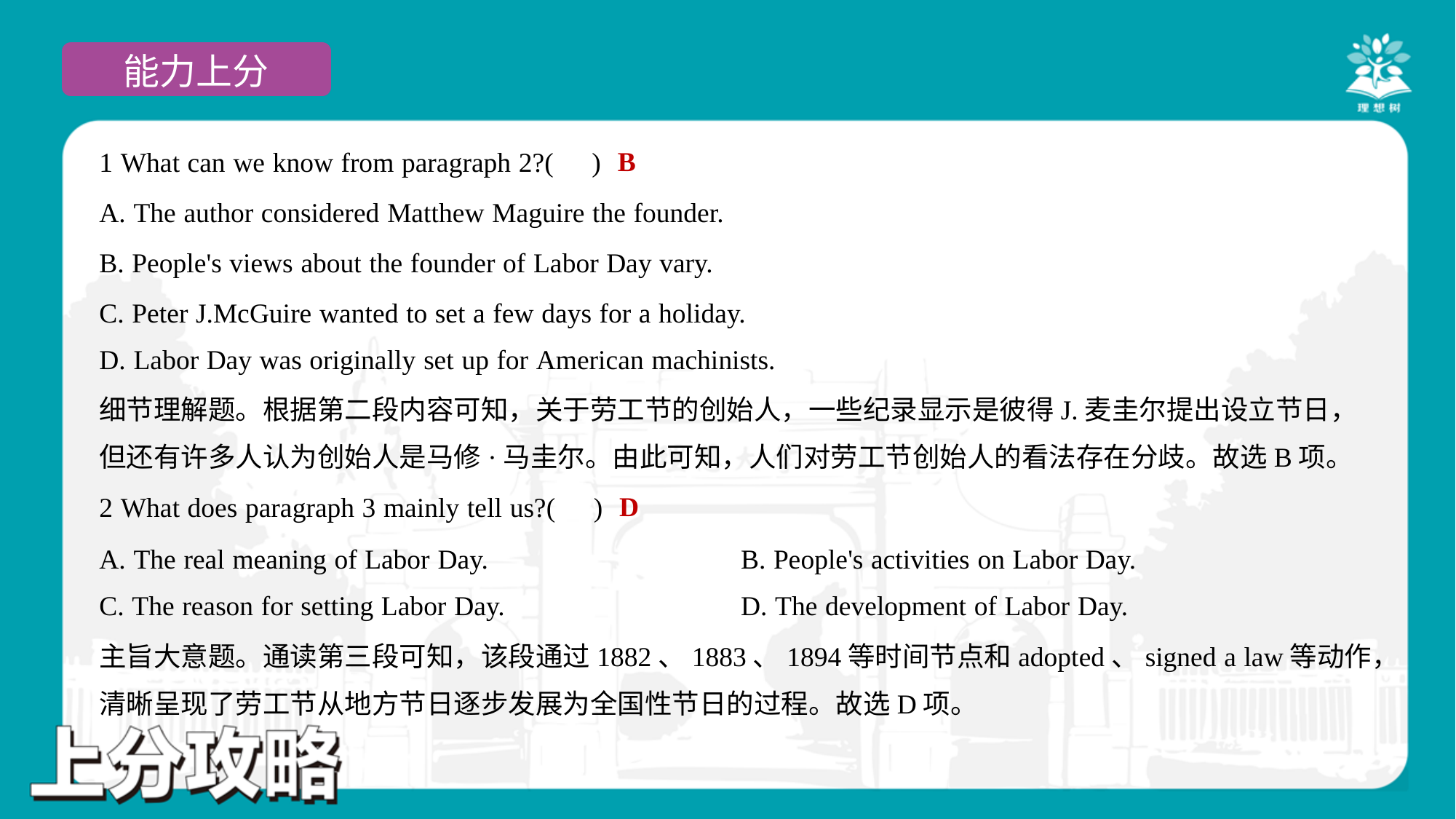

B
1 What can we know from paragraph 2?(     )
A. The author considered Matthew Maguire the founder.
B. People's views about the founder of Labor Day vary.
C. Peter J.McGuire wanted to set a few days for a holiday.
D. Labor Day was originally set up for American machinists.
细节理解题。根据第二段内容可知，关于劳工节的创始人，一些纪录显示是彼得J.麦圭尔提出设立节日，
但还有许多人认为创始人是马修·马圭尔。由此可知，人们对劳工节创始人的看法存在分歧。故选B项。
D
2 What does paragraph 3 mainly tell us?(     )
A. The real meaning of Labor Day.	B. People's activities on Labor Day.
C. The reason for setting Labor Day.	D. The development of Labor Day.
主旨大意题。通读第三段可知，该段通过1882、1883、1894等时间节点和adopted、signed a law等动作，
清晰呈现了劳工节从地方节日逐步发展为全国性节日的过程。故选D项。